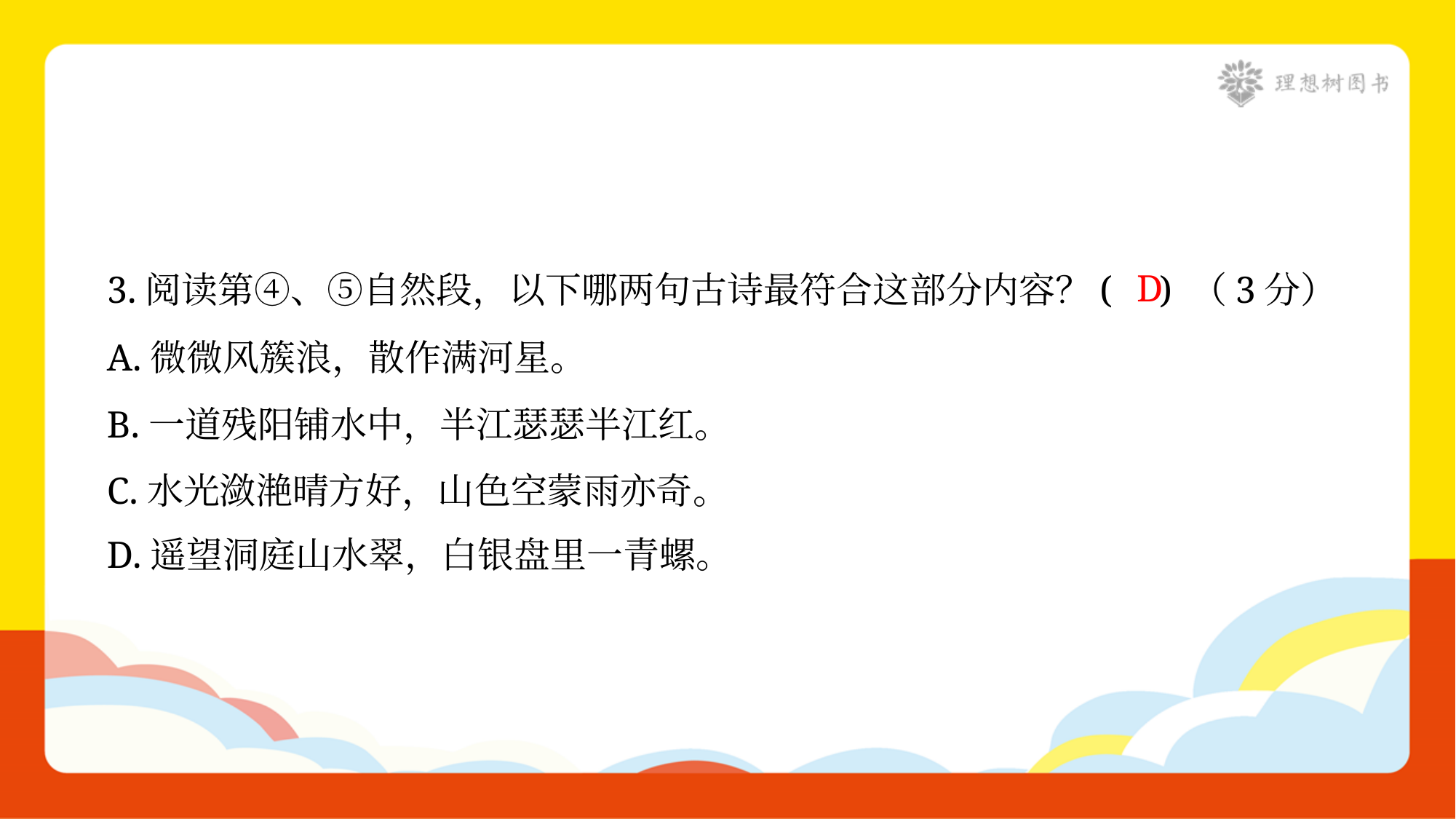

D
3.阅读第④、⑤自然段，以下哪两句古诗最符合这部分内容？(     ) （3分）
A.微微风簇浪，散作满河星。
B.一道残阳铺水中，半江瑟瑟半江红。
C.水光潋滟晴方好，山色空蒙雨亦奇。
D.遥望洞庭山水翠，白银盘里一青螺。